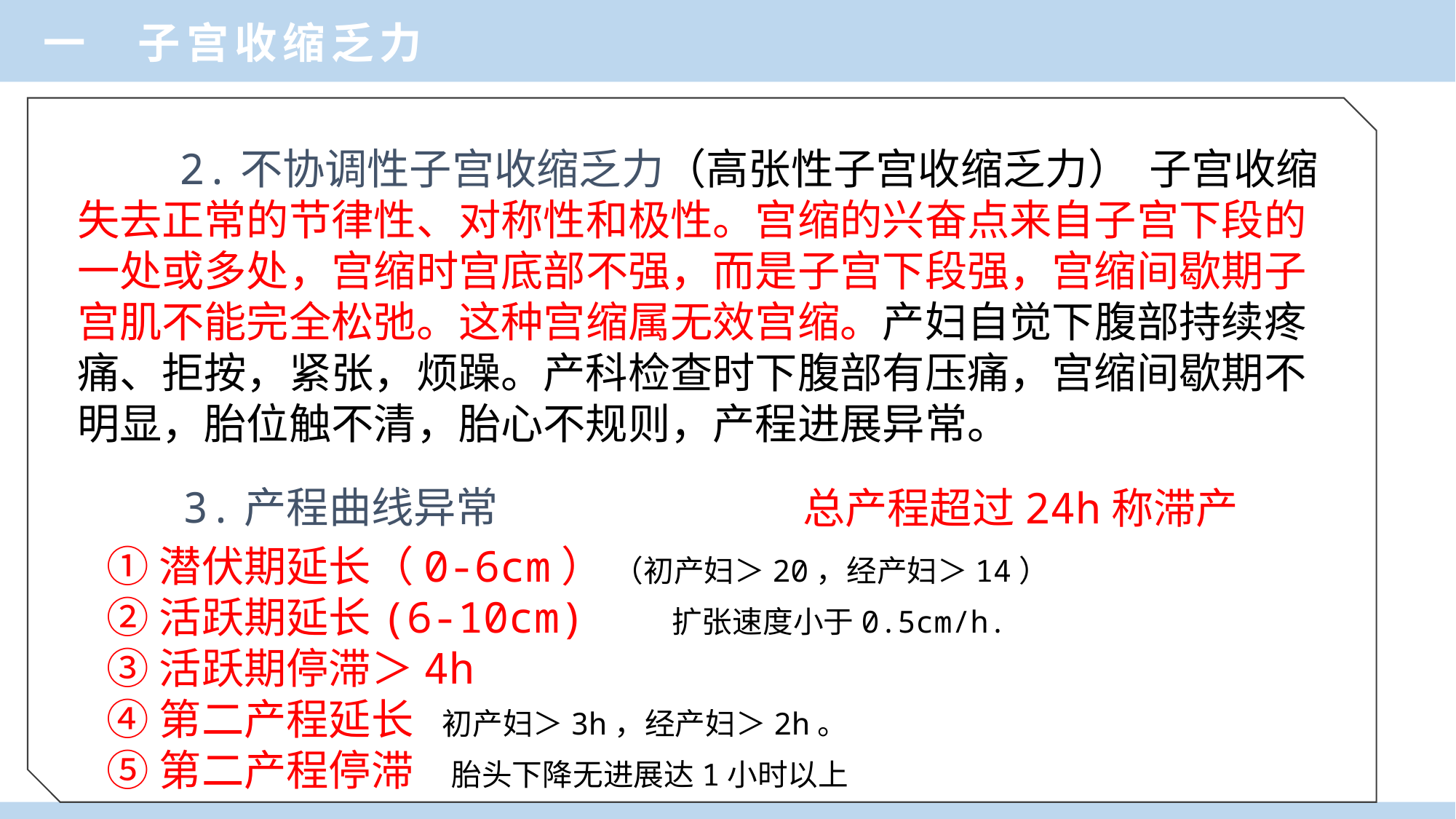

一   子宫收缩乏力

    2.不协调性子宫收缩乏力（高张性子宫收缩乏力）  子宫收缩失去正常的节律性、对称性和极性。宫缩的兴奋点来自子宫下段的一处或多处，宫缩时宫底部不强，而是子宫下段强，宫缩间歇期子宫肌不能完全松弛。这种宫缩属无效宫缩。产妇自觉下腹部持续疼痛、拒按，紧张，烦躁。产科检查时下腹部有压痛，宫缩间歇期不明显，胎位触不清，胎心不规则，产程进展异常。
   3.产程曲线异常
①潜伏期延长（0-6cm） （初产妇＞20，经产妇＞14）
②活跃期延长(6-10cm)   扩张速度小于0.5cm/h.
③活跃期停滞＞4h
④第二产程延长   初产妇＞3h，经产妇＞2h。
⑤第二产程停滞    胎头下降无进展达1小时以上
总产程超过24h称滞产